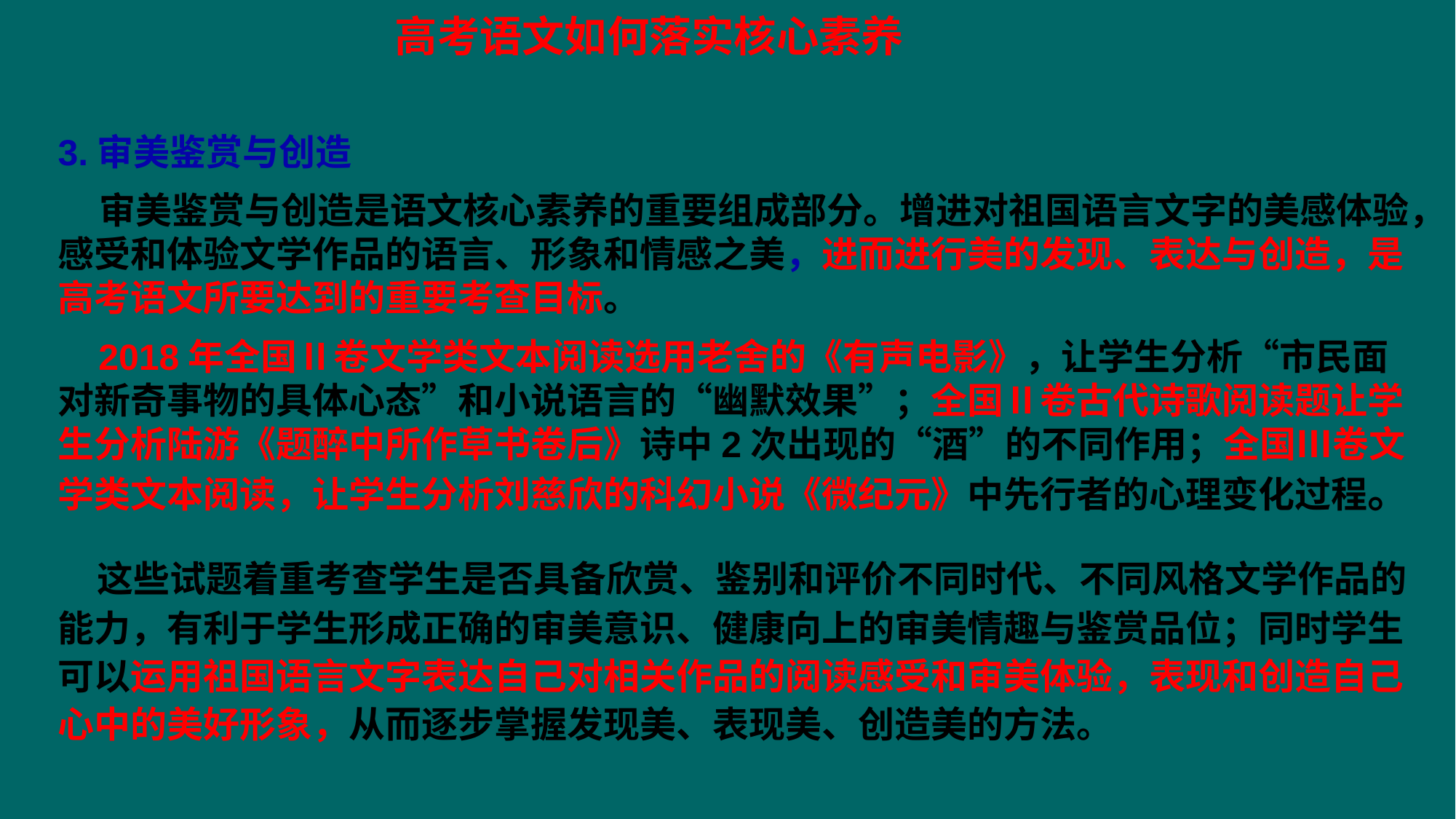

高考语文如何落实核心素养
3.审美鉴赏与创造
    审美鉴赏与创造是语文核心素养的重要组成部分。增进对祖国语言文字的美感体验，感受和体验文学作品的语言、形象和情感之美，进而进行美的发现、表达与创造，是高考语文所要达到的重要考查目标。
    2018年全国Ⅱ卷文学类文本阅读选用老舍的《有声电影》，让学生分析“市民面对新奇事物的具体心态”和小说语言的“幽默效果”；全国Ⅱ卷古代诗歌阅读题让学生分析陆游《题醉中所作草书卷后》诗中2次出现的“酒”的不同作用；全国Ⅲ卷文学类文本阅读，让学生分析刘慈欣的科幻小说《微纪元》中先行者的心理变化过程。
   这些试题着重考查学生是否具备欣赏、鉴别和评价不同时代、不同风格文学作品的能力，有利于学生形成正确的审美意识、健康向上的审美情趣与鉴赏品位；同时学生可以运用祖国语言文字表达自己对相关作品的阅读感受和审美体验，表现和创造自己心中的美好形象，从而逐步掌握发现美、表现美、创造美的方法。